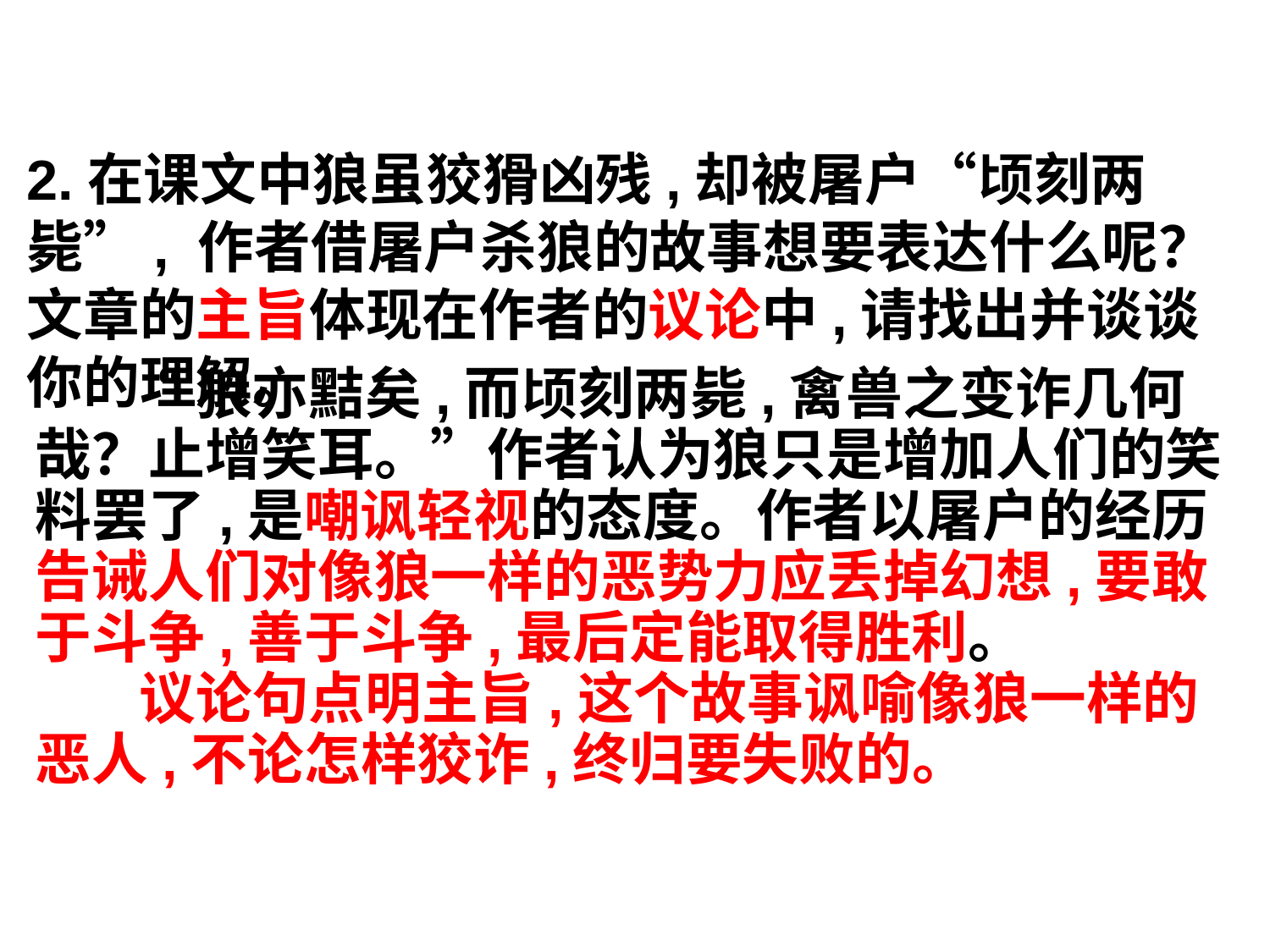

2.在课文中狼虽狡猾凶残,却被屠户“顷刻两毙”, 作者借屠户杀狼的故事想要表达什么呢？文章的主旨体现在作者的议论中,请找出并谈谈你的理解。
       “狼亦黠矣,而顷刻两毙,禽兽之变诈几何哉？止增笑耳。”作者认为狼只是增加人们的笑料罢了,是嘲讽轻视的态度。作者以屠户的经历告诫人们对像狼一样的恶势力应丢掉幻想,要敢于斗争,善于斗争,最后定能取得胜利。
       议论句点明主旨,这个故事讽喻像狼一样的恶人,不论怎样狡诈,终归要失败的。